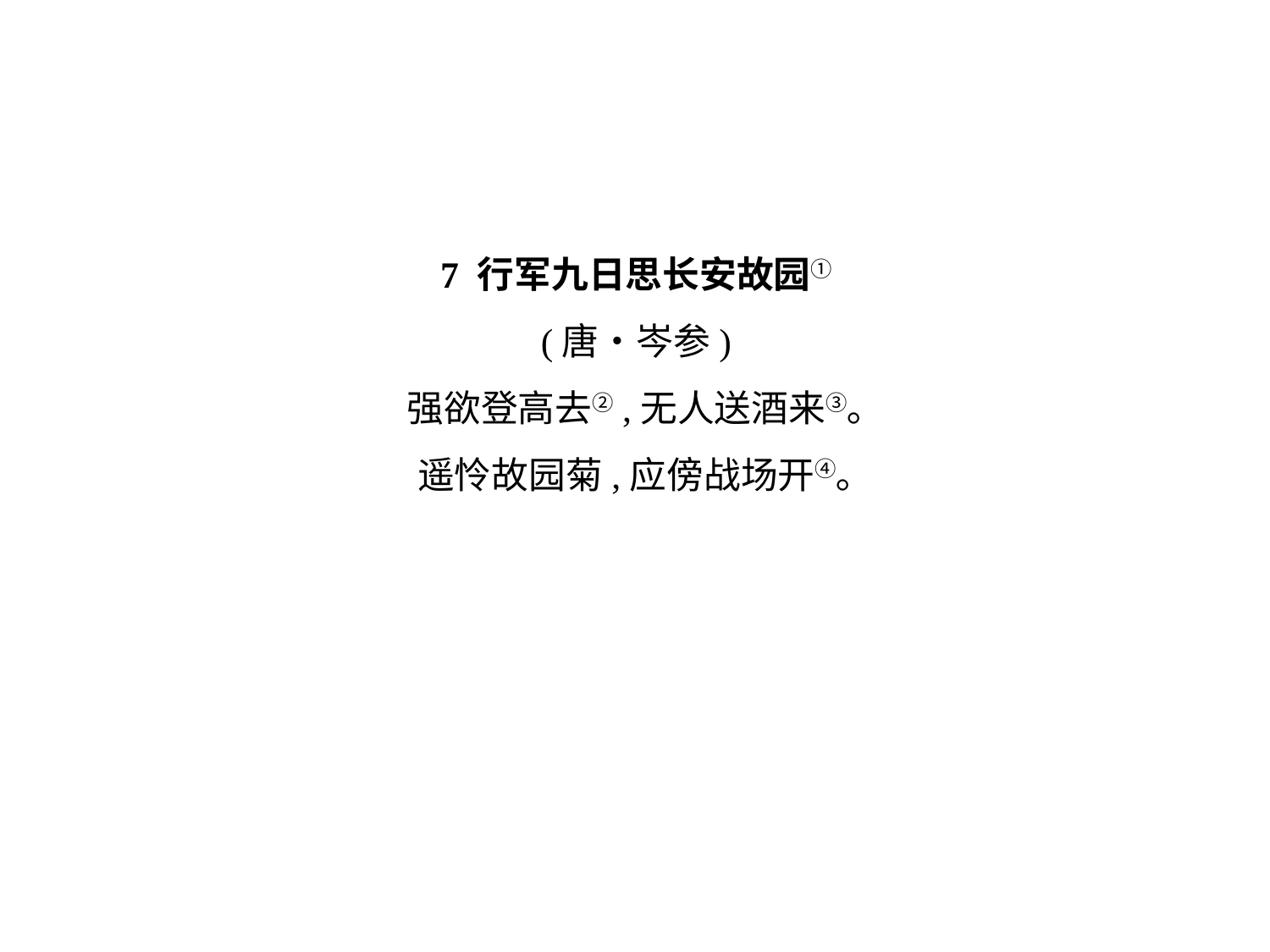

7 行军九日思长安故园①
(唐•岑参)
强欲登高去②,无人送酒来③｡
遥怜故园菊,应傍战场开④｡